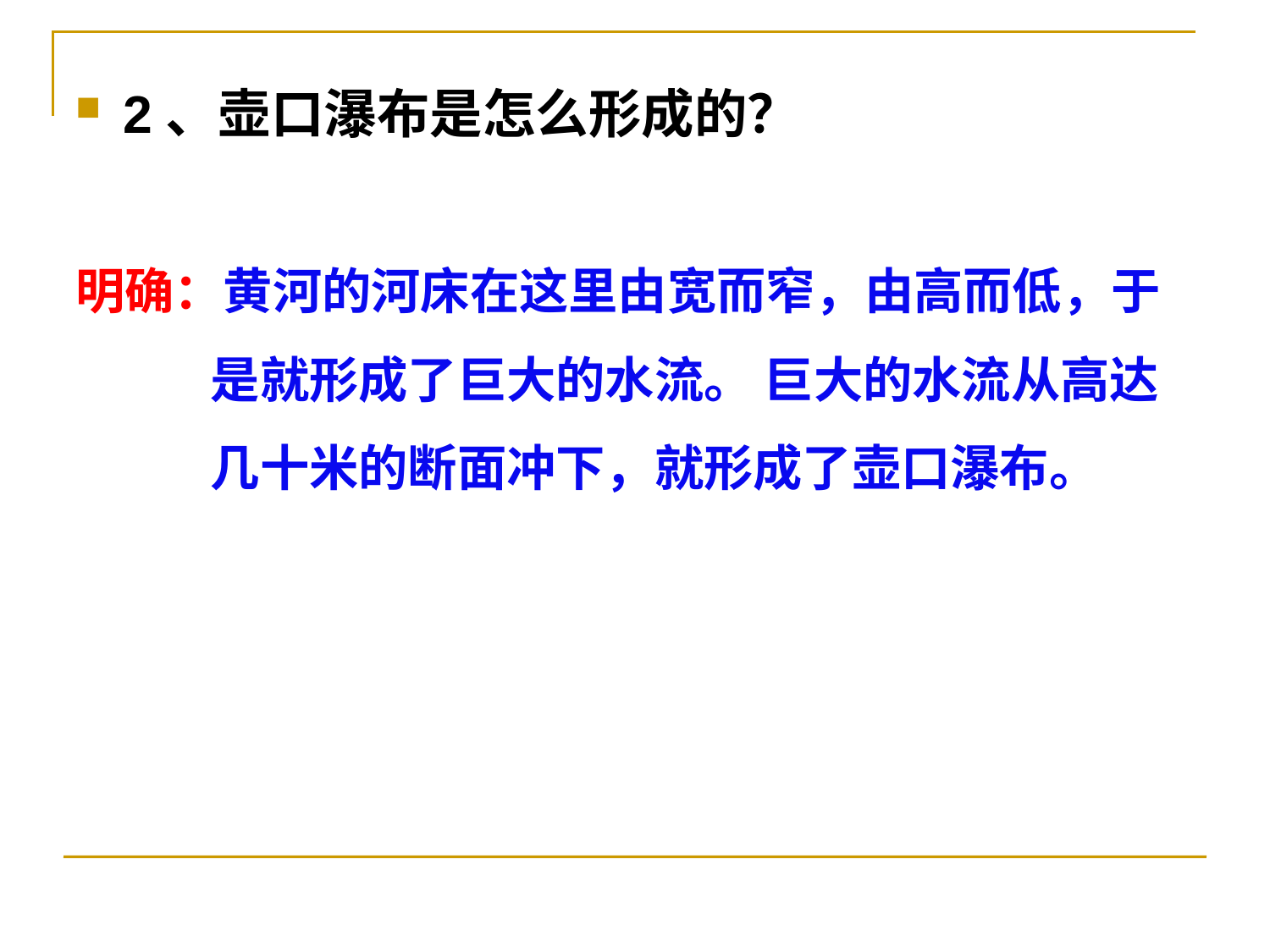

2、壶口瀑布是怎么形成的？

明确：黄河的河床在这里由宽而窄，由高而低，于
           是就形成了巨大的水流。 巨大的水流从高达
           几十米的断面冲下，就形成了壶口瀑布。